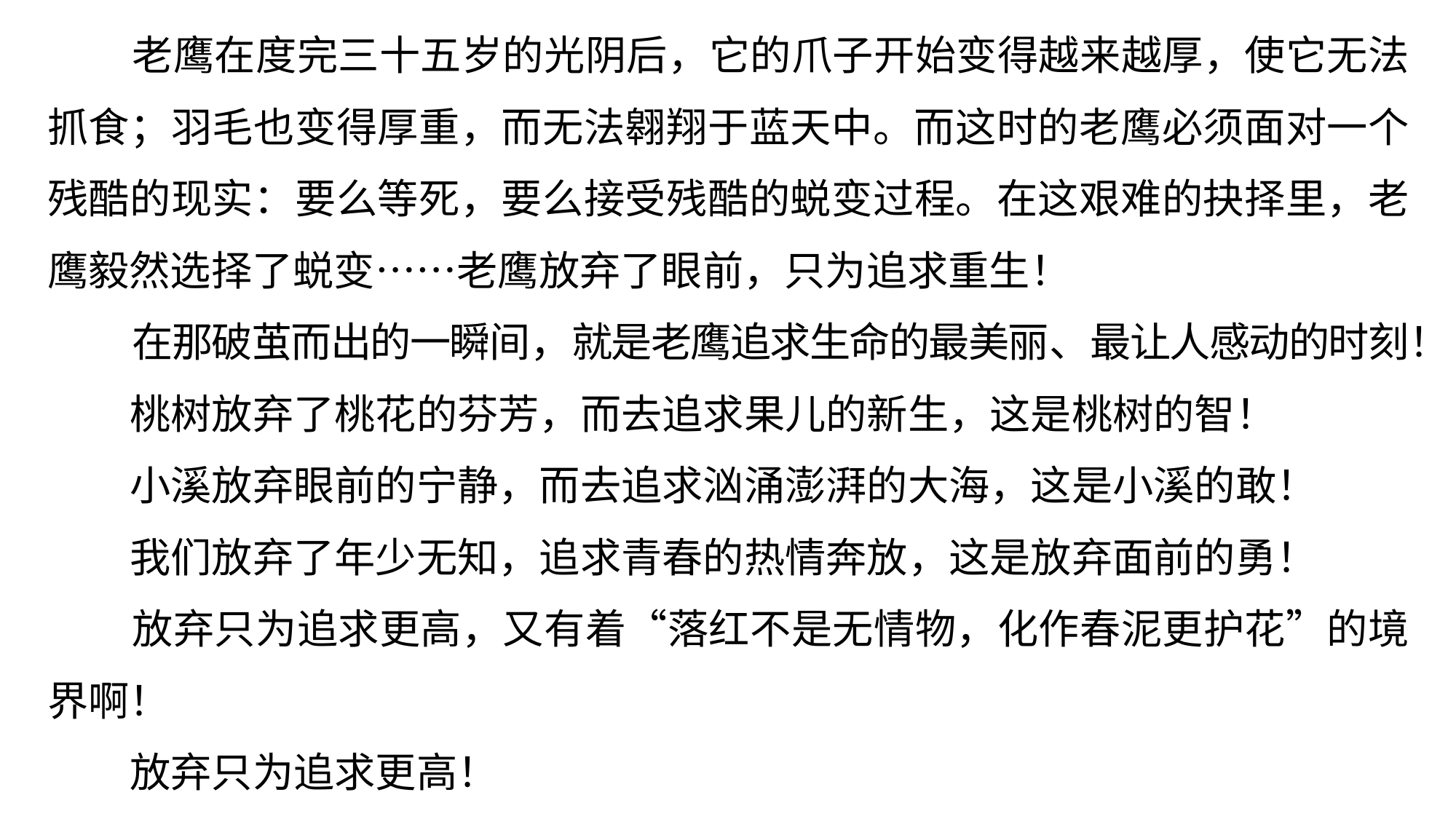

老鹰在度完三十五岁的光阴后，它的爪子开始变得越来越厚，使它无法抓食；羽毛也变得厚重，而无法翱翔于蓝天中。而这时的老鹰必须面对一个残酷的现实：要么等死，要么接受残酷的蜕变过程。在这艰难的抉择里，老鹰毅然选择了蜕变……老鹰放弃了眼前，只为追求重生！
        在那破茧而出的一瞬间，就是老鹰追求生命的最美丽、最让人感动的时刻！
        桃树放弃了桃花的芬芳，而去追求果儿的新生，这是桃树的智！
        小溪放弃眼前的宁静，而去追求汹涌澎湃的大海，这是小溪的敢！
        我们放弃了年少无知，追求青春的热情奔放，这是放弃面前的勇！
        放弃只为追求更高，又有着“落红不是无情物，化作春泥更护花”的境界啊！
        放弃只为追求更高！